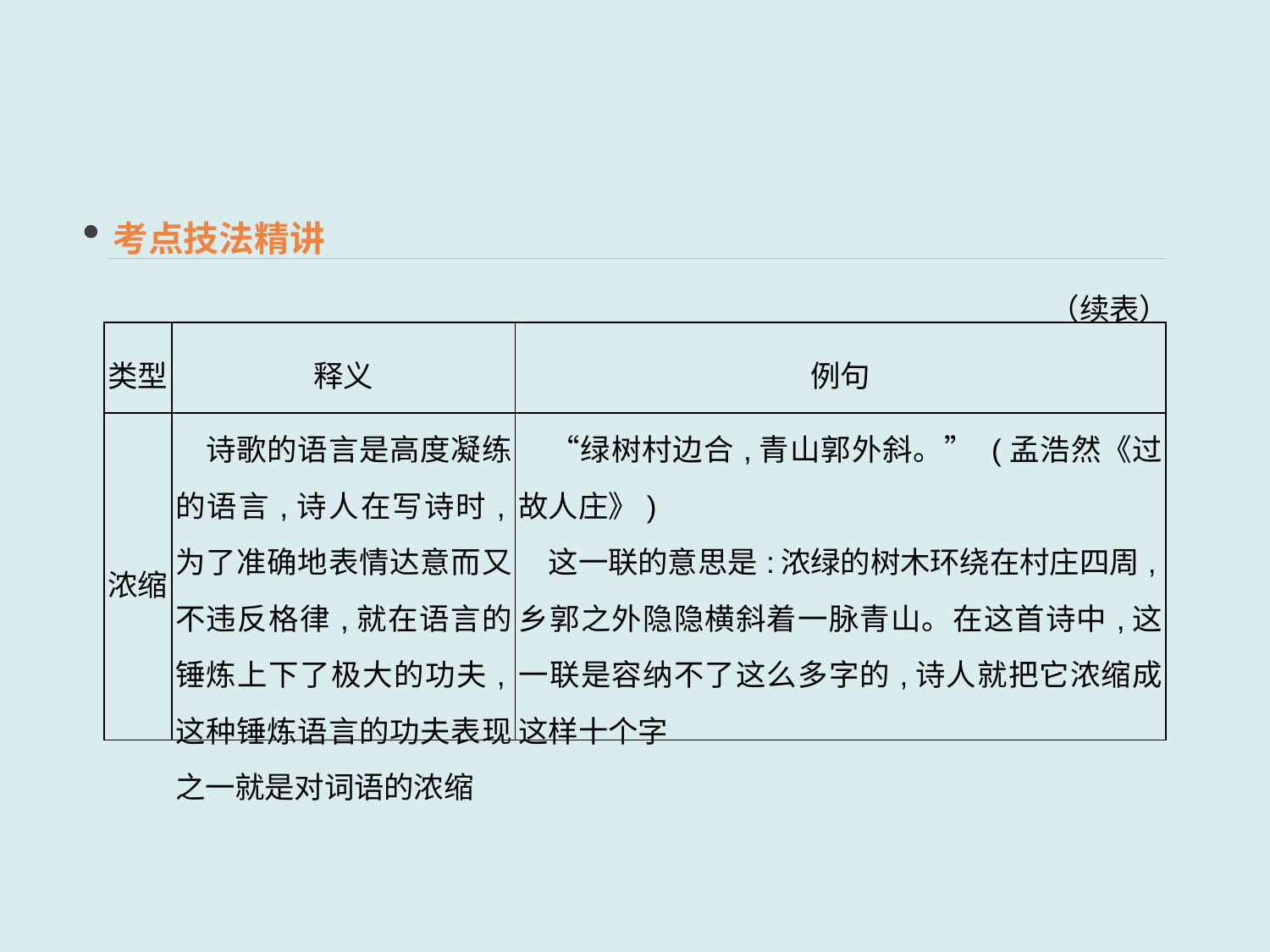

考点技法精讲

（续表）
| 类型 | 释义 | 例句 |
| --- | --- | --- |
| 浓缩 | 诗歌的语言是高度凝练的语言,诗人在写诗时,为了准确地表情达意而又不违反格律,就在语言的锤炼上下了极大的功夫,这种锤炼语言的功夫表现之一就是对词语的浓缩 | “绿树村边合,青山郭外斜。” (孟浩然《过故人庄》) 　这一联的意思是:浓绿的树木环绕在村庄四周,乡郭之外隐隐横斜着一脉青山。在这首诗中,这一联是容纳不了这么多字的,诗人就把它浓缩成这样十个字 |